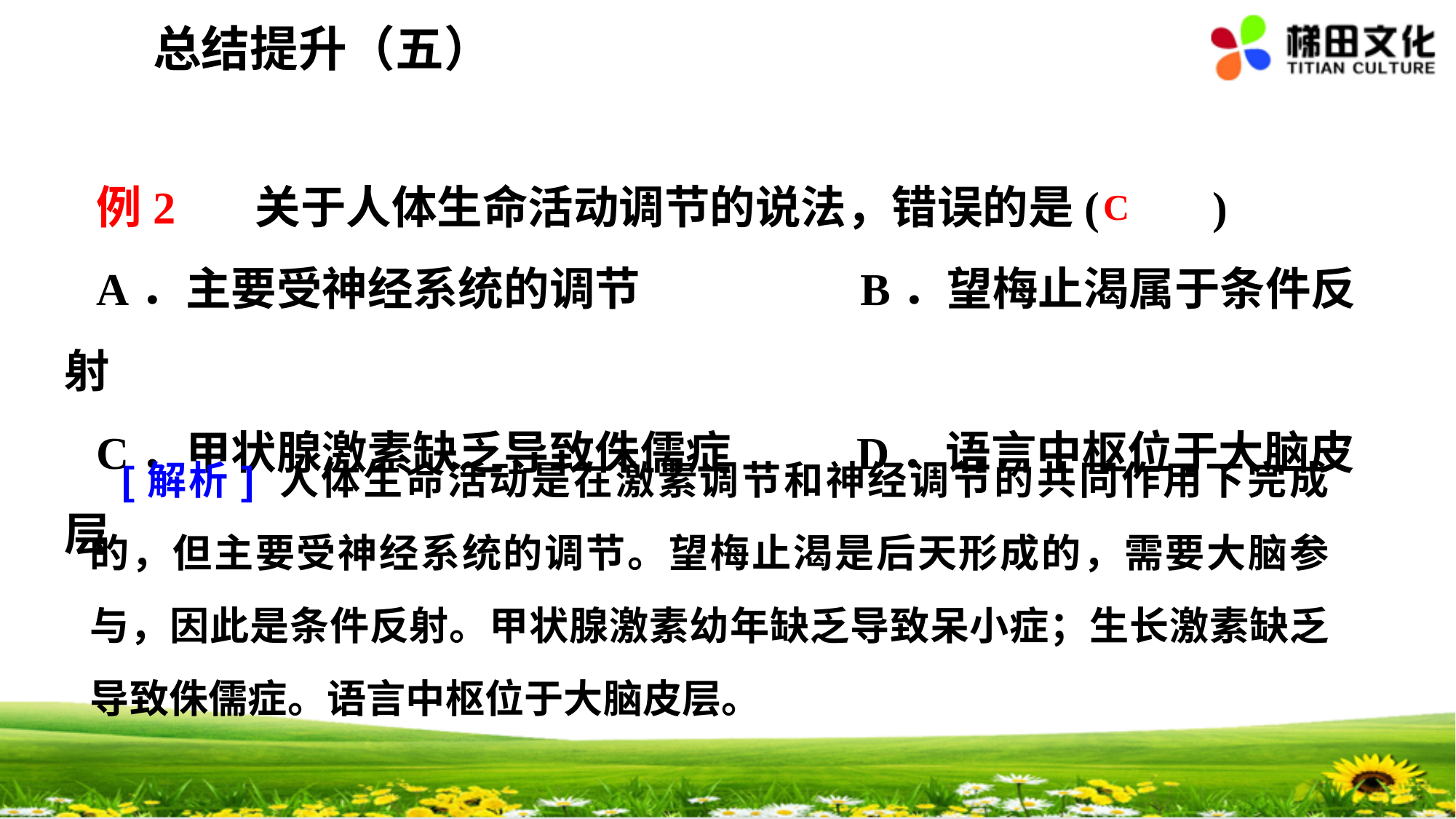

总结提升（五）
例2      关于人体生命活动调节的说法，错误的是(　　)
A．主要受神经系统的调节		  B．望梅止渴属于条件反射
C．甲状腺激素缺乏导致侏儒症           D．语言中枢位于大脑皮层
 C
[解析] 人体生命活动是在激素调节和神经调节的共同作用下完成的，但主要受神经系统的调节。望梅止渴是后天形成的，需要大脑参与，因此是条件反射。甲状腺激素幼年缺乏导致呆小症；生长激素缺乏导致侏儒症。语言中枢位于大脑皮层。